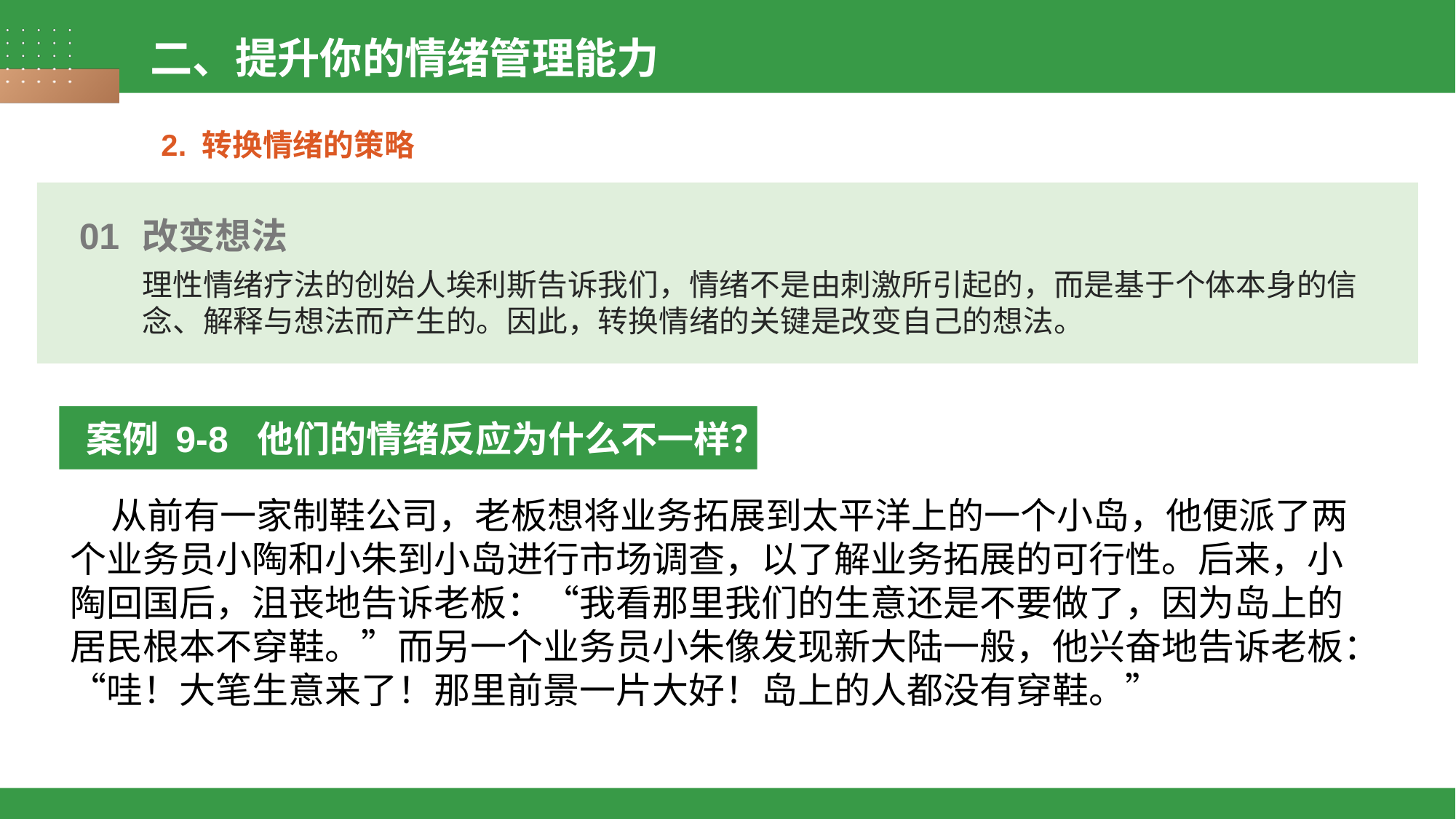

二、提升你的情绪管理能力
2. 转换情绪的策略

01
改变想法
理性情绪疗法的创始人埃利斯告诉我们，情绪不是由刺激所引起的，而是基于个体本身的信念、解释与想法而产生的。因此，转换情绪的关键是改变自己的想法。
案例 9-8  他们的情绪反应为什么不一样？
    从前有一家制鞋公司，老板想将业务拓展到太平洋上的一个小岛，他便派了两个业务员小陶和小朱到小岛进行市场调查，以了解业务拓展的可行性。后来，小陶回国后，沮丧地告诉老板：“我看那里我们的生意还是不要做了，因为岛上的居民根本不穿鞋。”而另一个业务员小朱像发现新大陆一般，他兴奋地告诉老板：“哇！大笔生意来了！那里前景一片大好！岛上的人都没有穿鞋。”